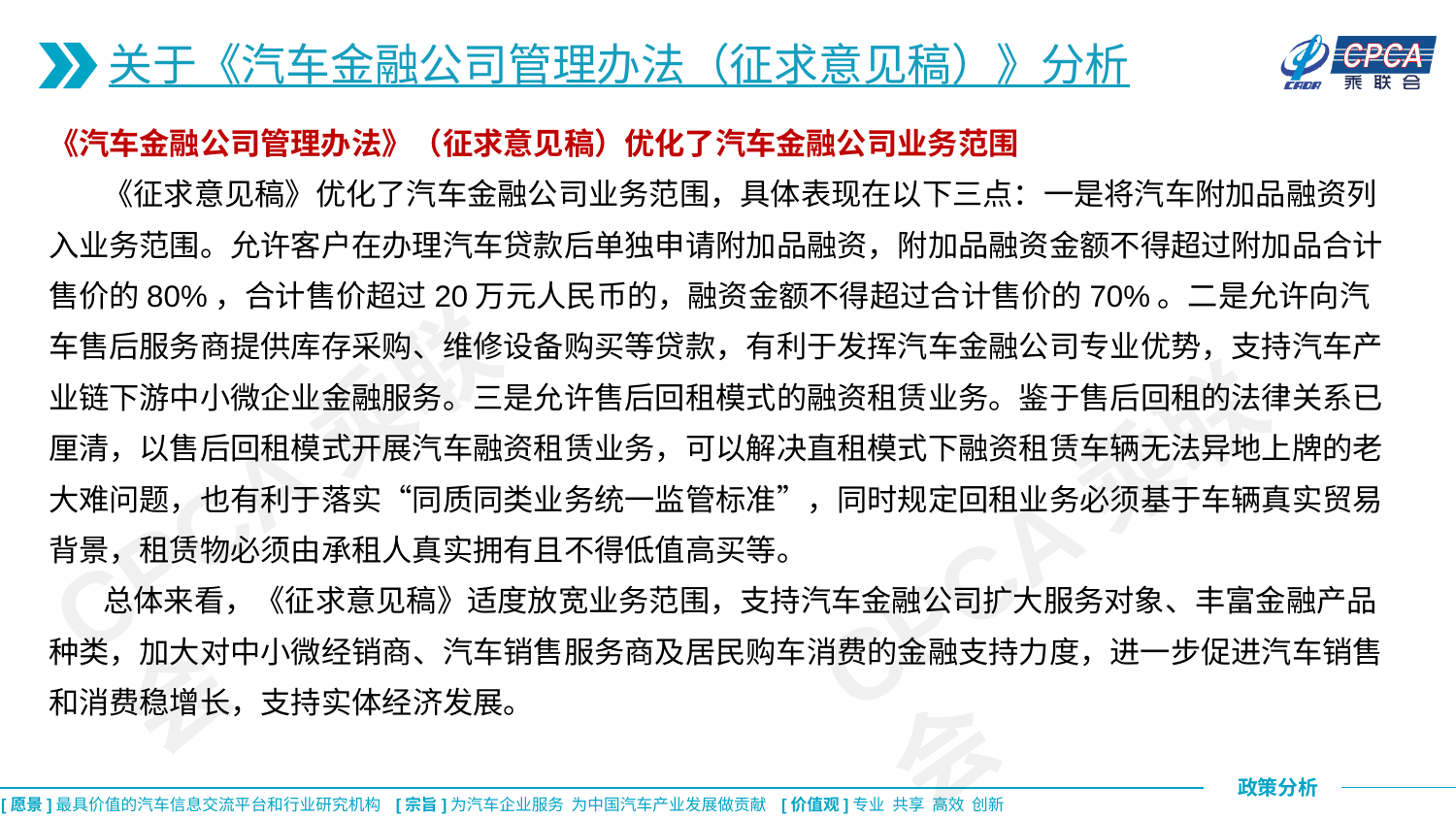

关于《汽车金融公司管理办法（征求意见稿）》分析
《汽车金融公司管理办法》（征求意见稿）优化了汽车金融公司业务范围
       《征求意见稿》优化了汽车金融公司业务范围，具体表现在以下三点：一是将汽车附加品融资列入业务范围。允许客户在办理汽车贷款后单独申请附加品融资，附加品融资金额不得超过附加品合计售价的80%，合计售价超过20万元人民币的，融资金额不得超过合计售价的70%。二是允许向汽车售后服务商提供库存采购、维修设备购买等贷款，有利于发挥汽车金融公司专业优势，支持汽车产业链下游中小微企业金融服务。三是允许售后回租模式的融资租赁业务。鉴于售后回租的法律关系已厘清，以售后回租模式开展汽车融资租赁业务，可以解决直租模式下融资租赁车辆无法异地上牌的老大难问题，也有利于落实“同质同类业务统一监管标准”，同时规定回租业务必须基于车辆真实贸易背景，租赁物必须由承租人真实拥有且不得低值高买等。
       总体来看，《征求意见稿》适度放宽业务范围，支持汽车金融公司扩大服务对象、丰富金融产品种类，加大对中小微经销商、汽车销售服务商及居民购车消费的金融支持力度，进一步促进汽车销售和消费稳增长，支持实体经济发展。
CPCA乘联会
CPCA乘联会